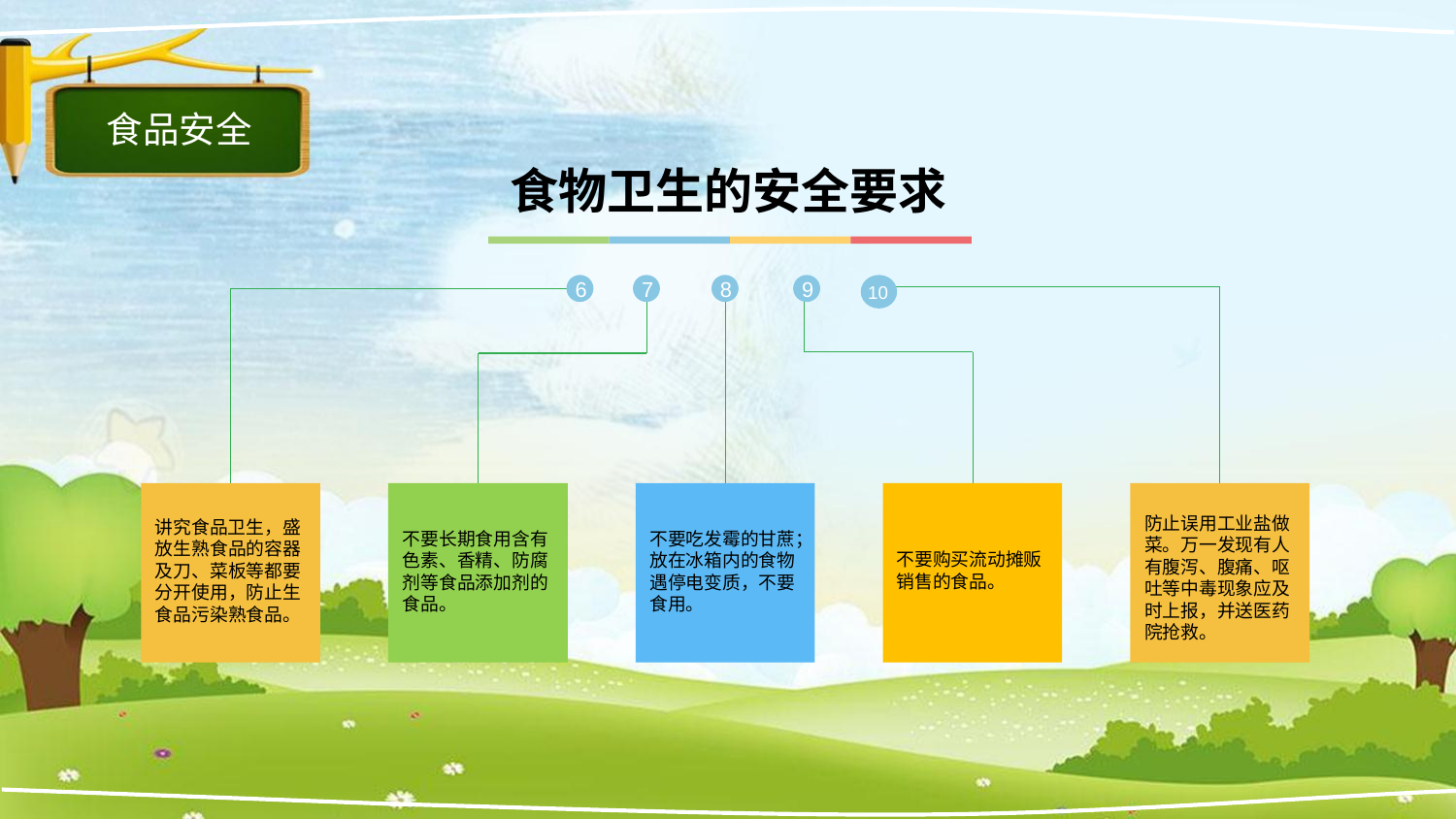

食品安全
食物卫生的安全要求

10
6
7
8
9

防止误用工业盐做菜。万一发现有人有腹泻、腹痛、呕吐等中毒现象应及时上报，并送医药院抢救。
讲究食品卫生，盛放生熟食品的容器及刀、菜板等都要分开使用，防止生食品污染熟食品。
不要长期食用含有色素、香精、防腐剂等食品添加剂的食品。
不要吃发霉的甘蔗；放在冰箱内的食物遇停电变质，不要食用。
不要购买流动摊贩销售的食品。